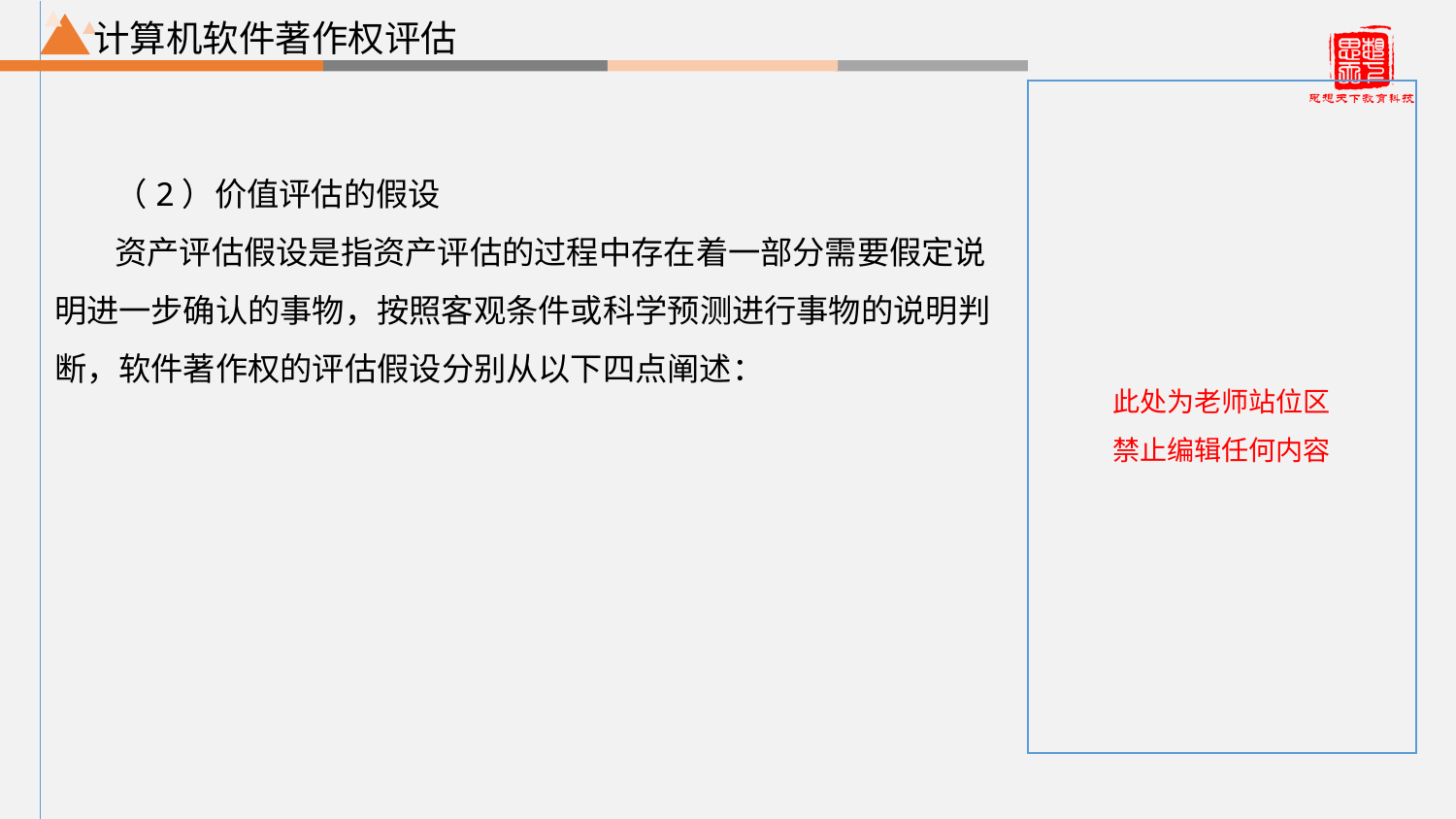

计算机软件著作权评估
（2）价值评估的假设
资产评估假设是指资产评估的过程中存在着一部分需要假定说明进一步确认的事物，按照客观条件或科学预测进行事物的说明判断，软件著作权的评估假设分别从以下四点阐述：
19